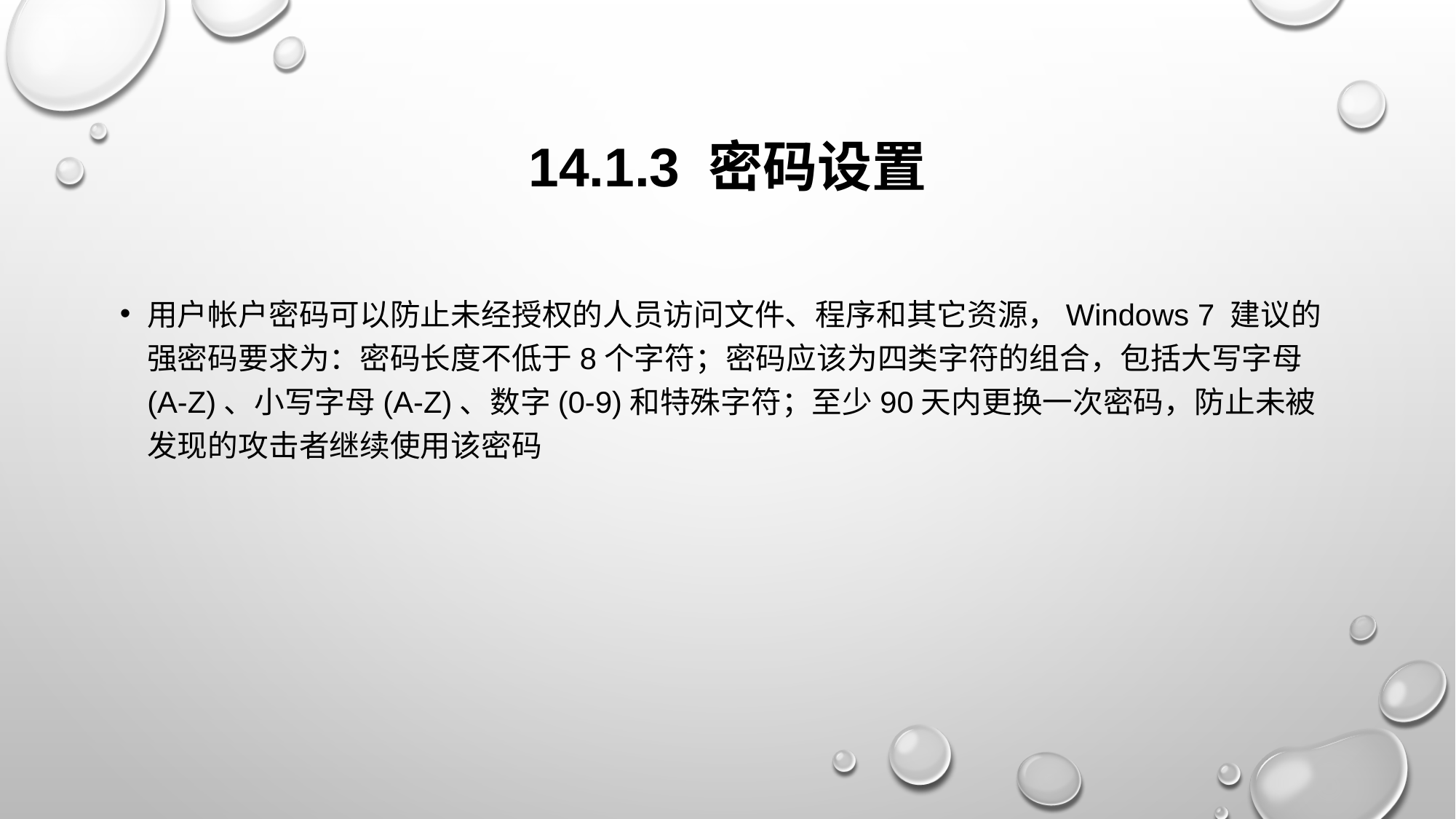

# 14.1.3 密码设置
用户帐户密码可以防止未经授权的人员访问文件、程序和其它资源，Windows 7 建议的强密码要求为：密码长度不低于8个字符；密码应该为四类字符的组合，包括大写字母(A-Z)、小写字母(a-z)、数字(0-9)和特殊字符；至少90天内更换一次密码，防止未被发现的攻击者继续使用该密码